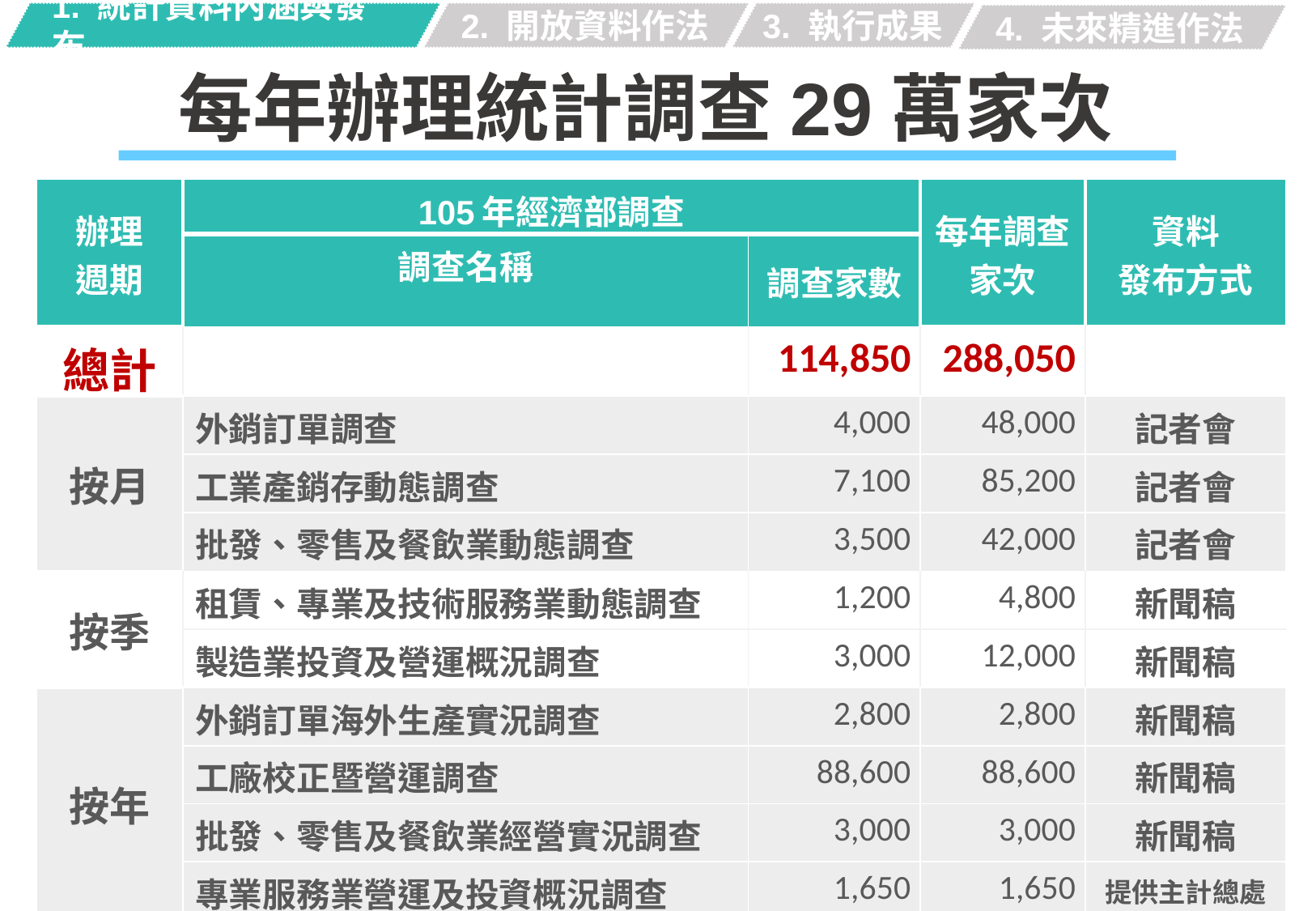

1. 統計資料內涵與發布
2. 開放資料作法
3. 執行成果
4. 未來精進作法
每年辦理統計調查29萬家次

| 辦理 週期 | 105年經濟部調查 |  | 每年調查家次 | 資料 發布方式 |
| --- | --- | --- | --- | --- |
|  | 調查名稱 | 調查家數 |  |  |
| 總計 |  | 114,850 | 288,050 |  |
| 按月 | 外銷訂單調查 | 4,000 | 48,000 | 記者會 |
|  | 工業產銷存動態調查 | 7,100 | 85,200 | 記者會 |
|  | 批發、零售及餐飲業動態調查 | 3,500 | 42,000 | 記者會 |
| 按季 | 租賃、專業及技術服務業動態調查 | 1,200 | 4,800 | 新聞稿 |
|  | 製造業投資及營運概況調查 | 3,000 | 12,000 | 新聞稿 |
| 按年 | 外銷訂單海外生產實況調查 | 2,800 | 2,800 | 新聞稿 |
|  | 工廠校正暨營運調查 | 88,600 | 88,600 | 新聞稿 |
|  | 批發、零售及餐飲業經營實況調查 | 3,000 | 3,000 | 新聞稿 |
|  | 專業服務業營運及投資概況調查 | 1,650 | 1,650 | 提供主計總處 |
-3-